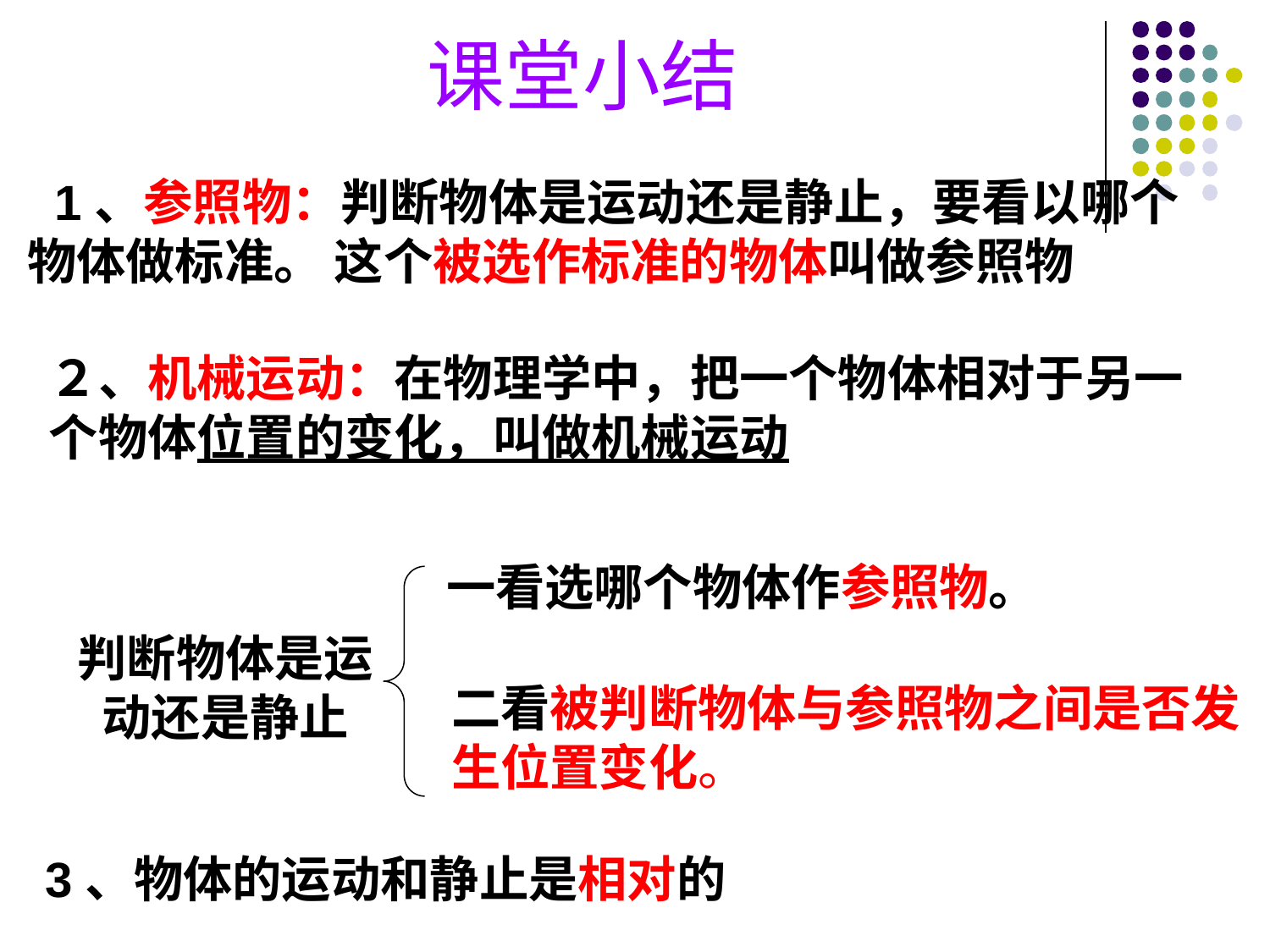

课堂小结
  1、参照物：判断物体是运动还是静止，要看以哪个物体做标准。 这个被选作标准的物体叫做参照物
２、机械运动：在物理学中，把一个物体相对于另一个物体位置的变化，叫做机械运动
一看选哪个物体作参照物。

判断物体是运动还是静止
二看被判断物体与参照物之间是否发生位置变化。

3、物体的运动和静止是相对的